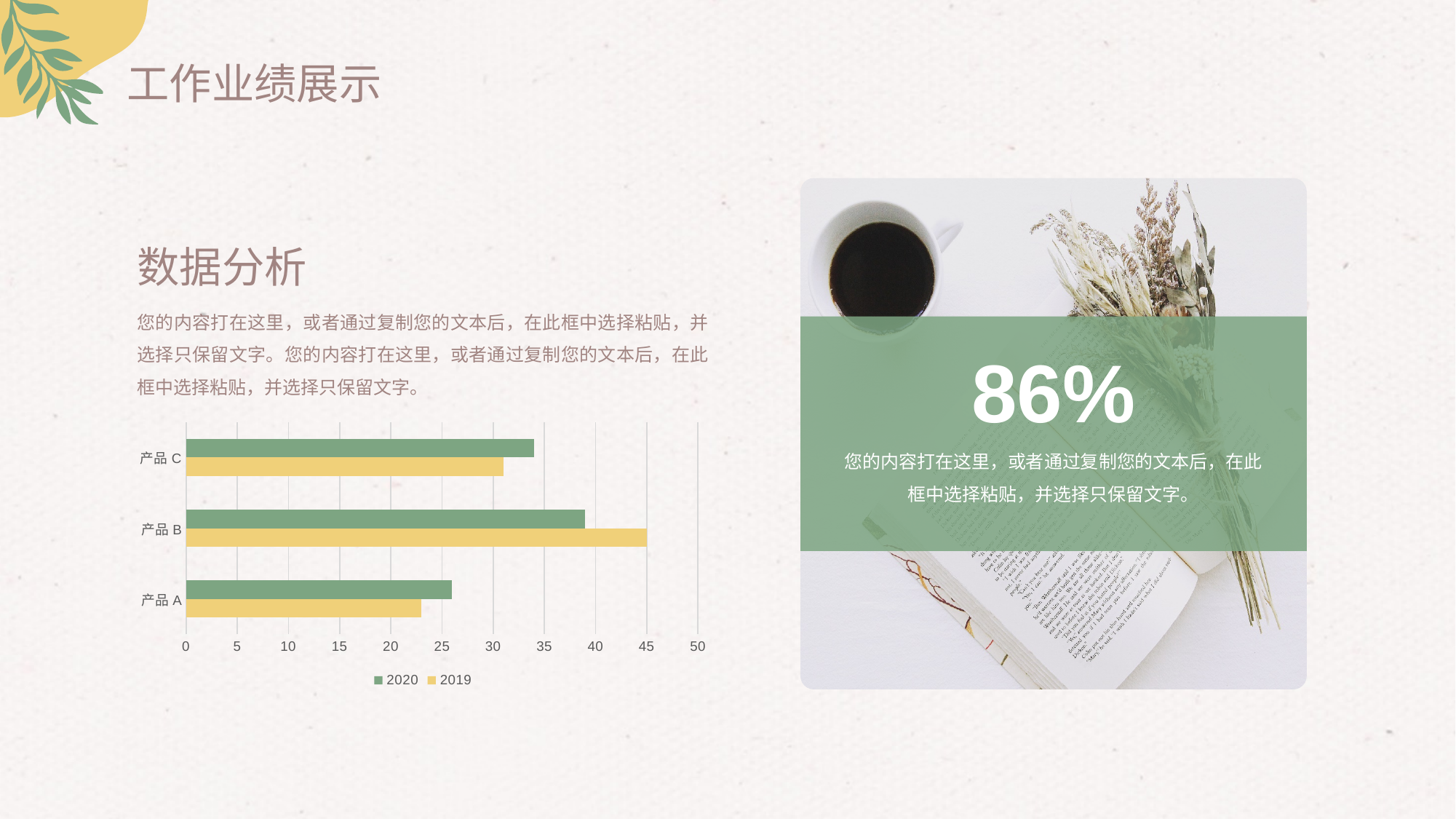

工作业绩展示

数据分析
您的内容打在这里，或者通过复制您的文本后，在此框中选择粘贴，并选择只保留文字。您的内容打在这里，或者通过复制您的文本后，在此框中选择粘贴，并选择只保留文字。

86%

### Chart

| Category | 2019 | 2020 |
|---|---|---|
| 产品A | 23.0 | 26.0 |
| 产品B | 45.0 | 39.0 |
| 产品C | 31.0 | 34.0 |
您的内容打在这里，或者通过复制您的文本后，在此框中选择粘贴，并选择只保留文字。